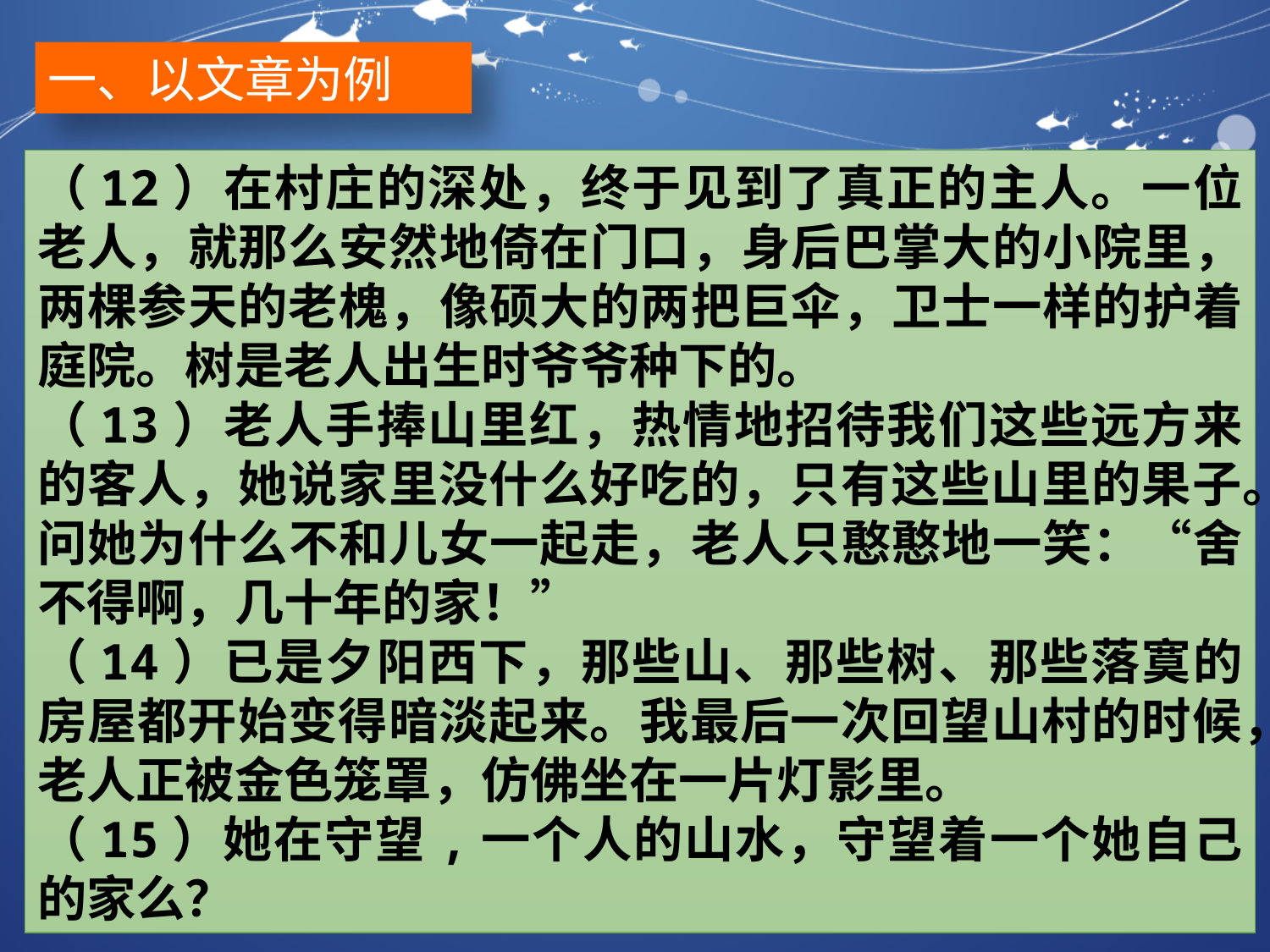

一、以文章为例
（12）在村庄的深处，终于见到了真正的主人。一位老人，就那么安然地倚在门口，身后巴掌大的小院里，两棵参天的老槐，像硕大的两把巨伞，卫士一样的护着庭院。树是老人出生时爷爷种下的。
（13）老人手捧山里红，热情地招待我们这些远方来的客人，她说家里没什么好吃的，只有这些山里的果子。问她为什么不和儿女一起走，老人只憨憨地一笑：“舍不得啊，几十年的家！”
（14）已是夕阳西下，那些山、那些树、那些落寞的房屋都开始变得暗淡起来。我最后一次回望山村的时候，老人正被金色笼罩，仿佛坐在一片灯影里。
（15）她在守望,一个人的山水，守望着一个她自己的家么？